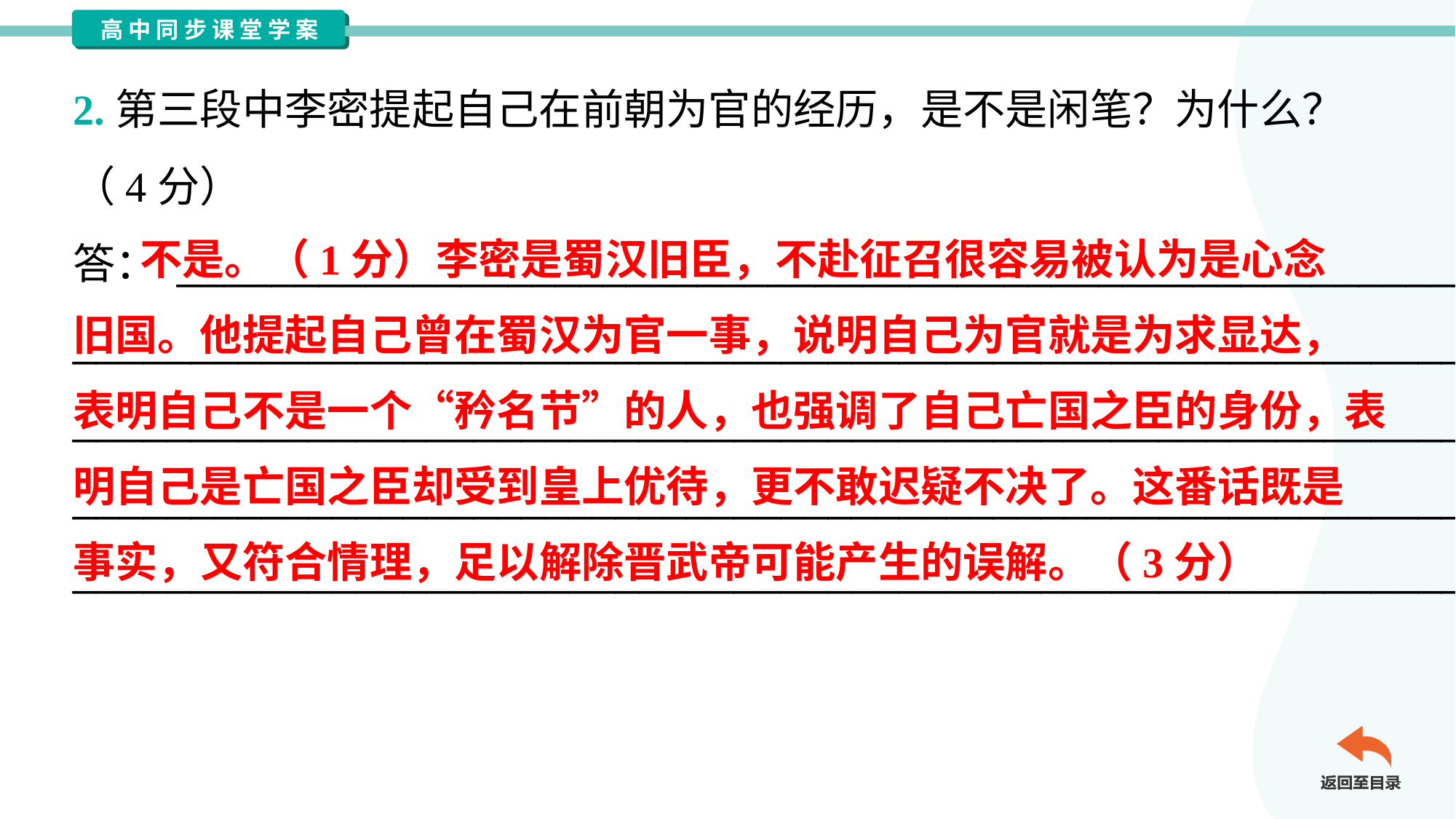

2.第三段中李密提起自己在前朝为官的经历，是不是闲笔？为什么？
（4分）
答： ________________________________________________________
_____________________________________________________________
_____________________________________________________________
_____________________________________________________________
_____________________________________________________________
      不是。（1分）李密是蜀汉旧臣，不赴征召很容易被认为是心念
旧国。他提起自己曾在蜀汉为官一事，说明自己为官就是为求显达，
表明自己不是一个“矜名节”的人，也强调了自己亡国之臣的身份，表
明自己是亡国之臣却受到皇上优待，更不敢迟疑不决了。这番话既是
事实，又符合情理，足以解除晋武帝可能产生的误解。（3分）